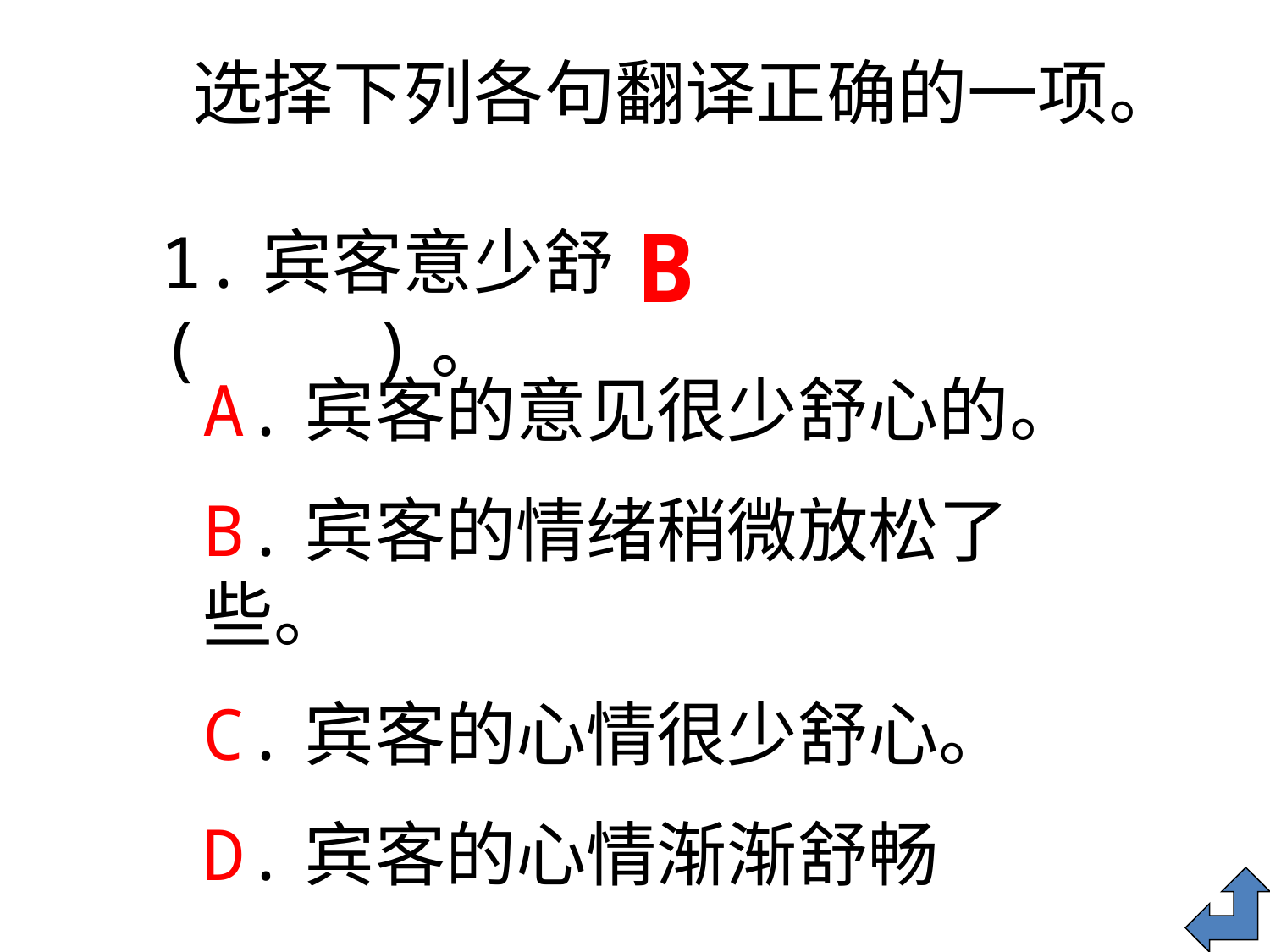

选择下列各句翻译正确的一项。
B
1.宾客意少舒(    )。
A.宾客的意见很少舒心的。
B.宾客的情绪稍微放松了些。
C.宾客的心情很少舒心。
D.宾客的心情渐渐舒畅